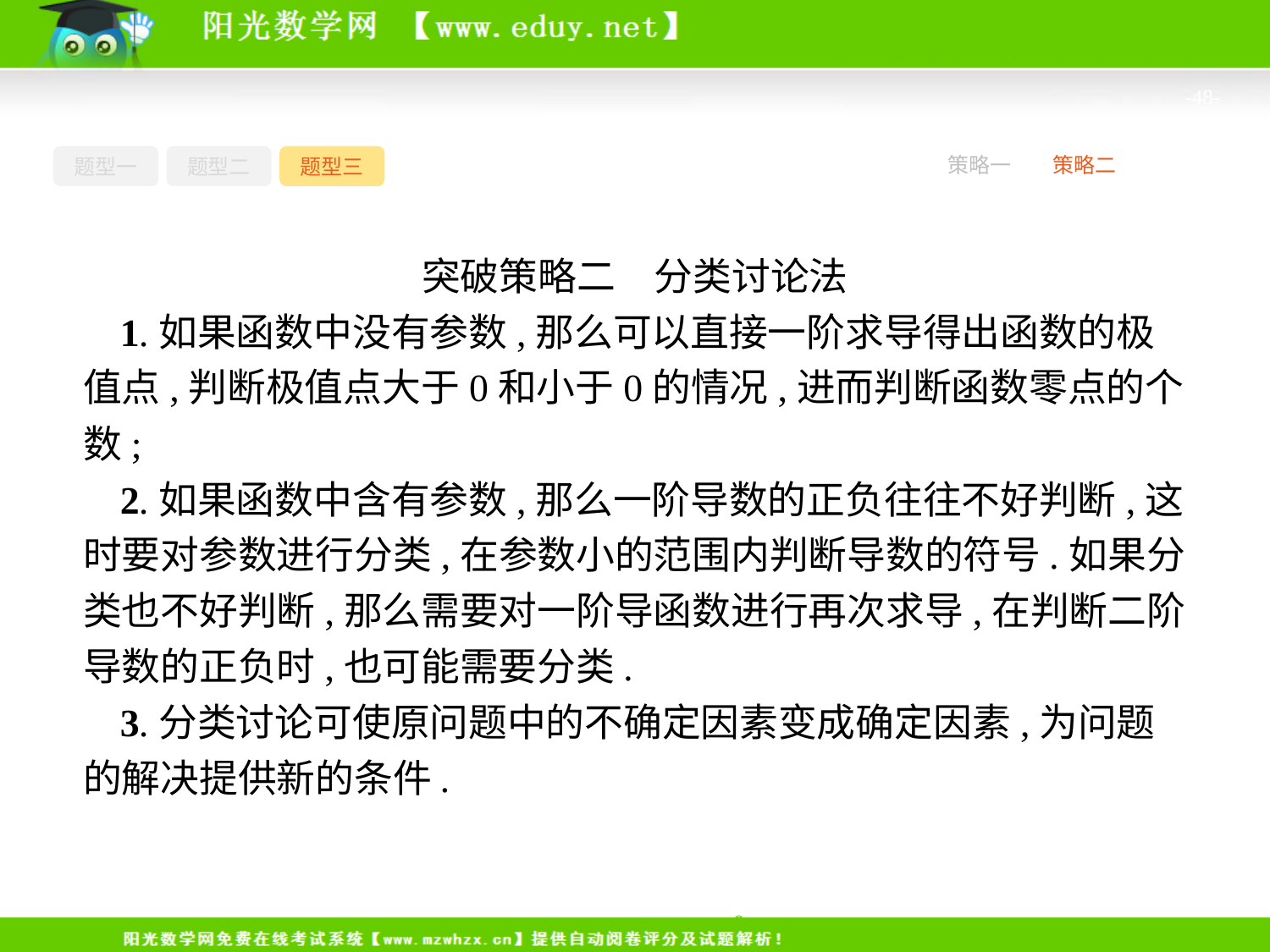

-48-
题型一
题型二
题型三
策略一
策略二
突破策略二　分类讨论法
1.如果函数中没有参数,那么可以直接一阶求导得出函数的极值点,判断极值点大于0和小于0的情况,进而判断函数零点的个数;
2.如果函数中含有参数,那么一阶导数的正负往往不好判断,这时要对参数进行分类,在参数小的范围内判断导数的符号.如果分类也不好判断,那么需要对一阶导函数进行再次求导,在判断二阶导数的正负时,也可能需要分类.
3.分类讨论可使原问题中的不确定因素变成确定因素,为问题的解决提供新的条件.